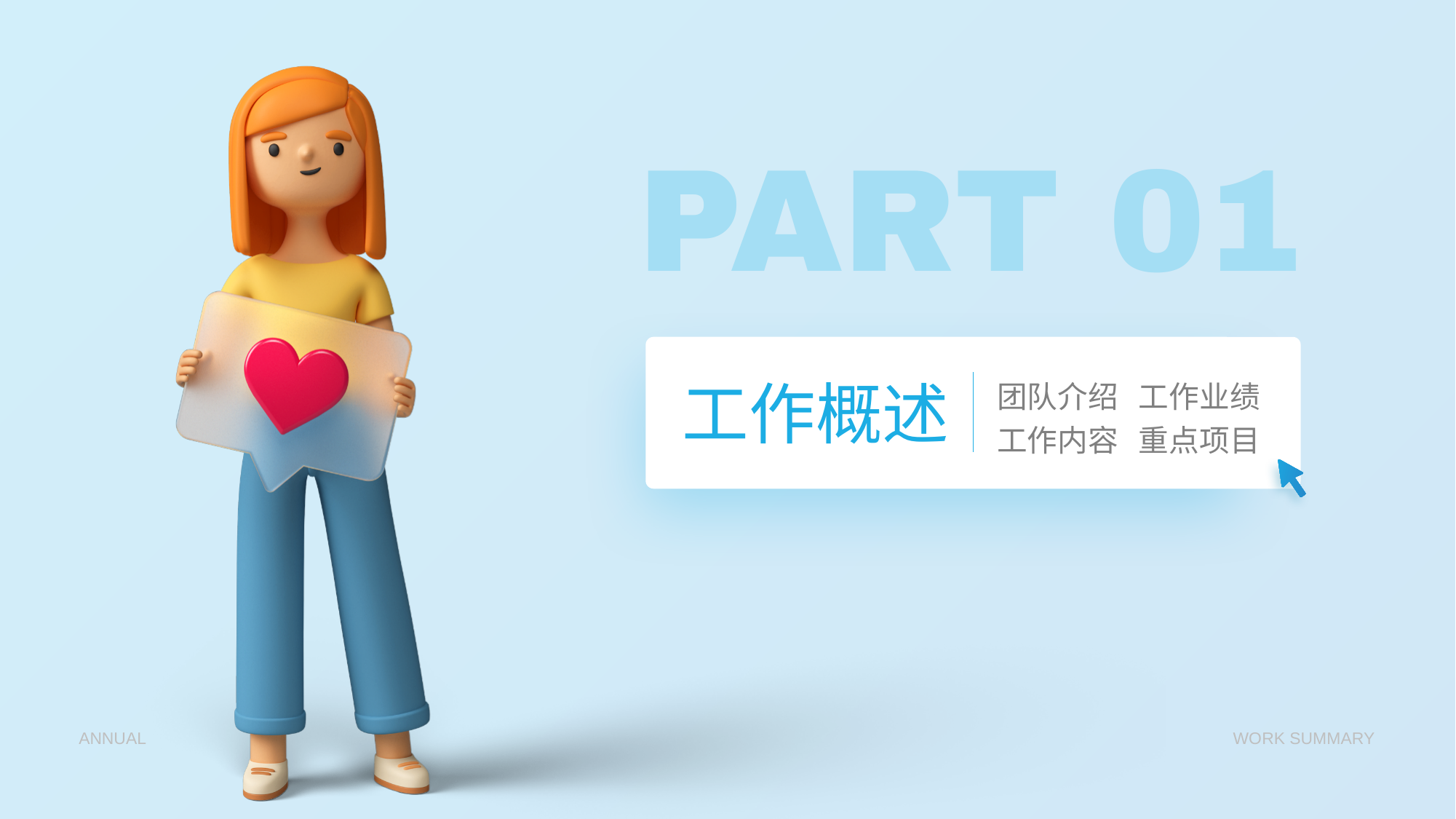

# PART 01
团队介绍
工作内容

工作业绩
重点项目

工作概述